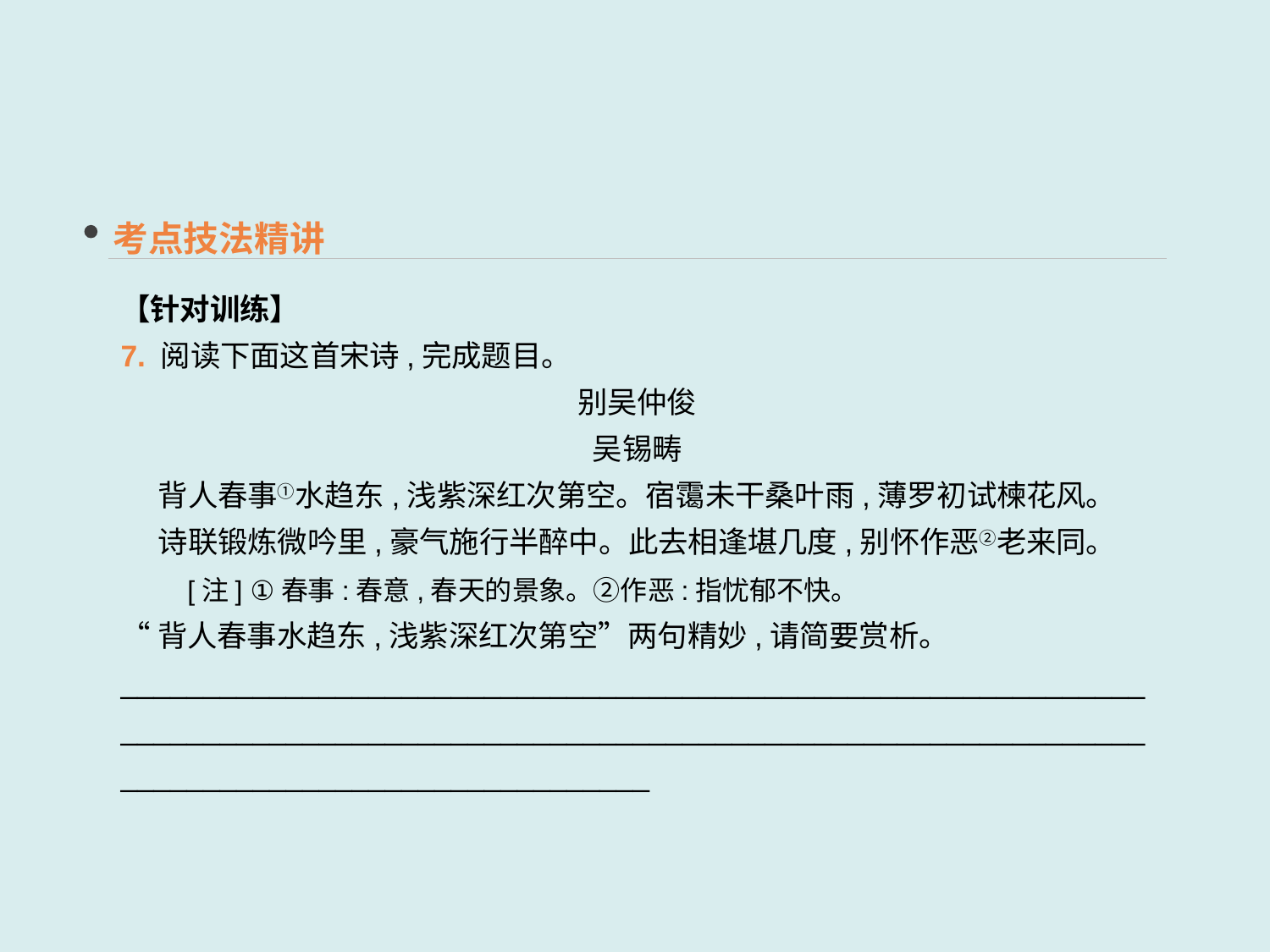

考点技法精讲

【针对训练】
7. 阅读下面这首宋诗,完成题目。
别吴仲俊
吴锡畴
背人春事①水趋东,浅紫深红次第空。宿霭未干桑叶雨,薄罗初试楝花风。
诗联锻炼微吟里,豪气施行半醉中。此去相逢堪几度,别怀作恶②老来同。
　　[注] ①春事:春意,春天的景象。②作恶:指忧郁不快。
“背人春事水趋东,浅紫深红次第空”两句精妙,请简要赏析。
____________________________________________________________________________________________________________________________________________________________